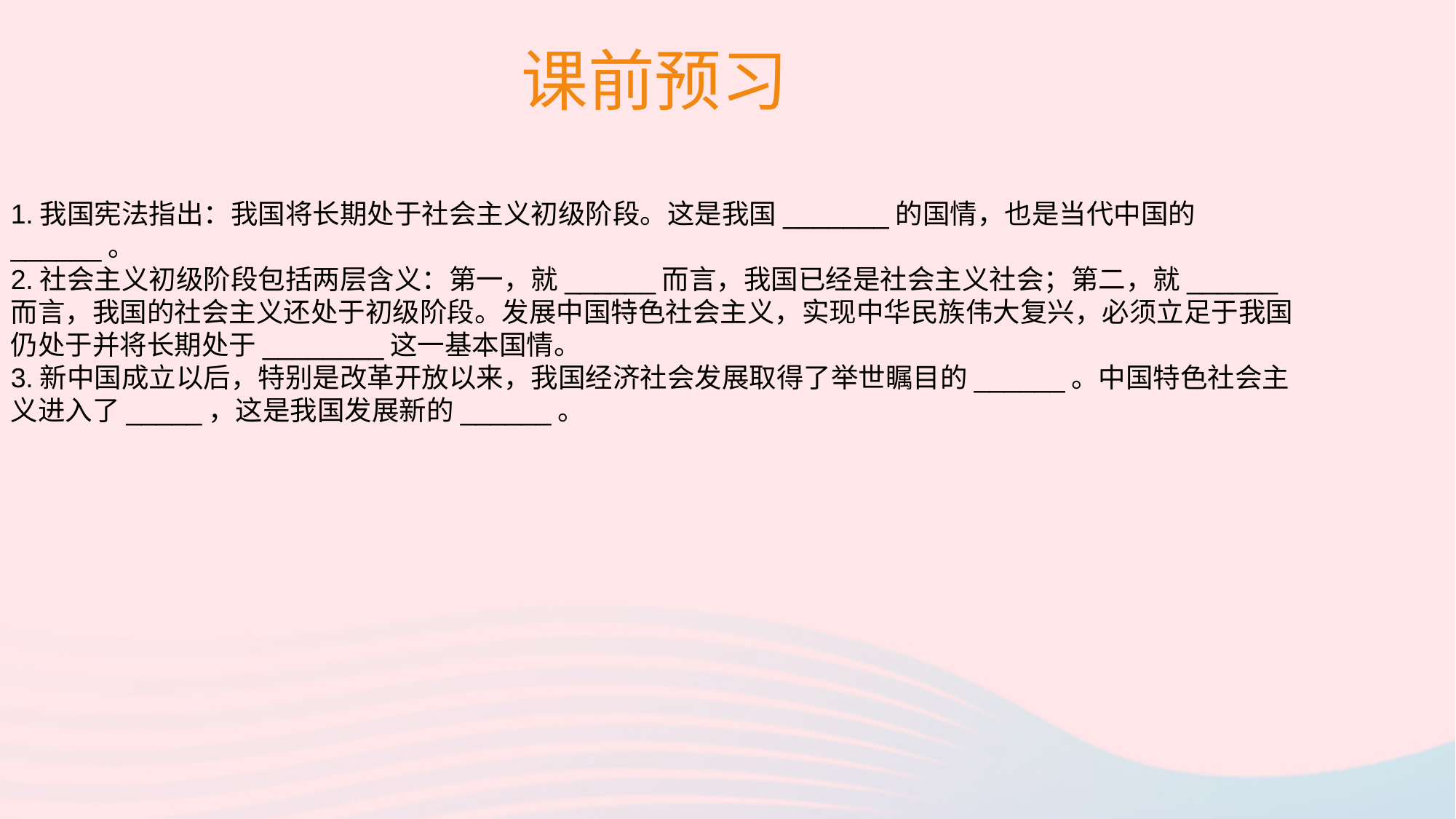

课前预习
1.我国宪法指出：我国将长期处于社会主义初级阶段。这是我国_______的国情，也是当代中国的______。
2.社会主义初级阶段包括两层含义：第一，就______而言，我国已经是社会主义社会；第二，就______而言，我国的社会主义还处于初级阶段。发展中国特色社会主义，实现中华民族伟大复兴，必须立足于我国仍处于并将长期处于________这一基本国情。
3.新中国成立以后，特别是改革开放以来，我国经济社会发展取得了举世瞩目的______。中国特色社会主义进入了_____，这是我国发展新的______。